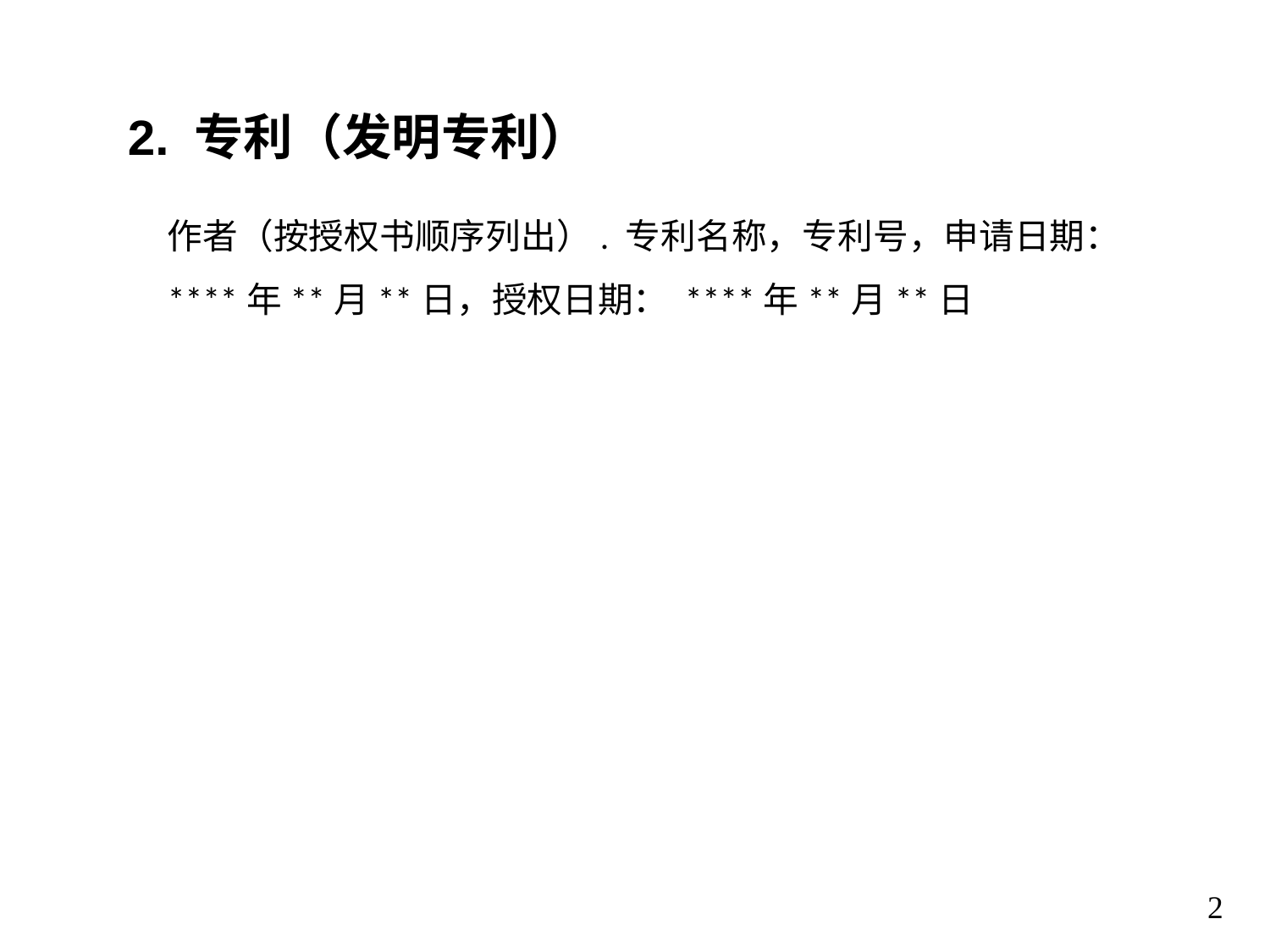

# 2. 专利（发明专利）
作者（按授权书顺序列出）. 专利名称，专利号，申请日期：****年**月**日，授权日期： ****年**月**日

2